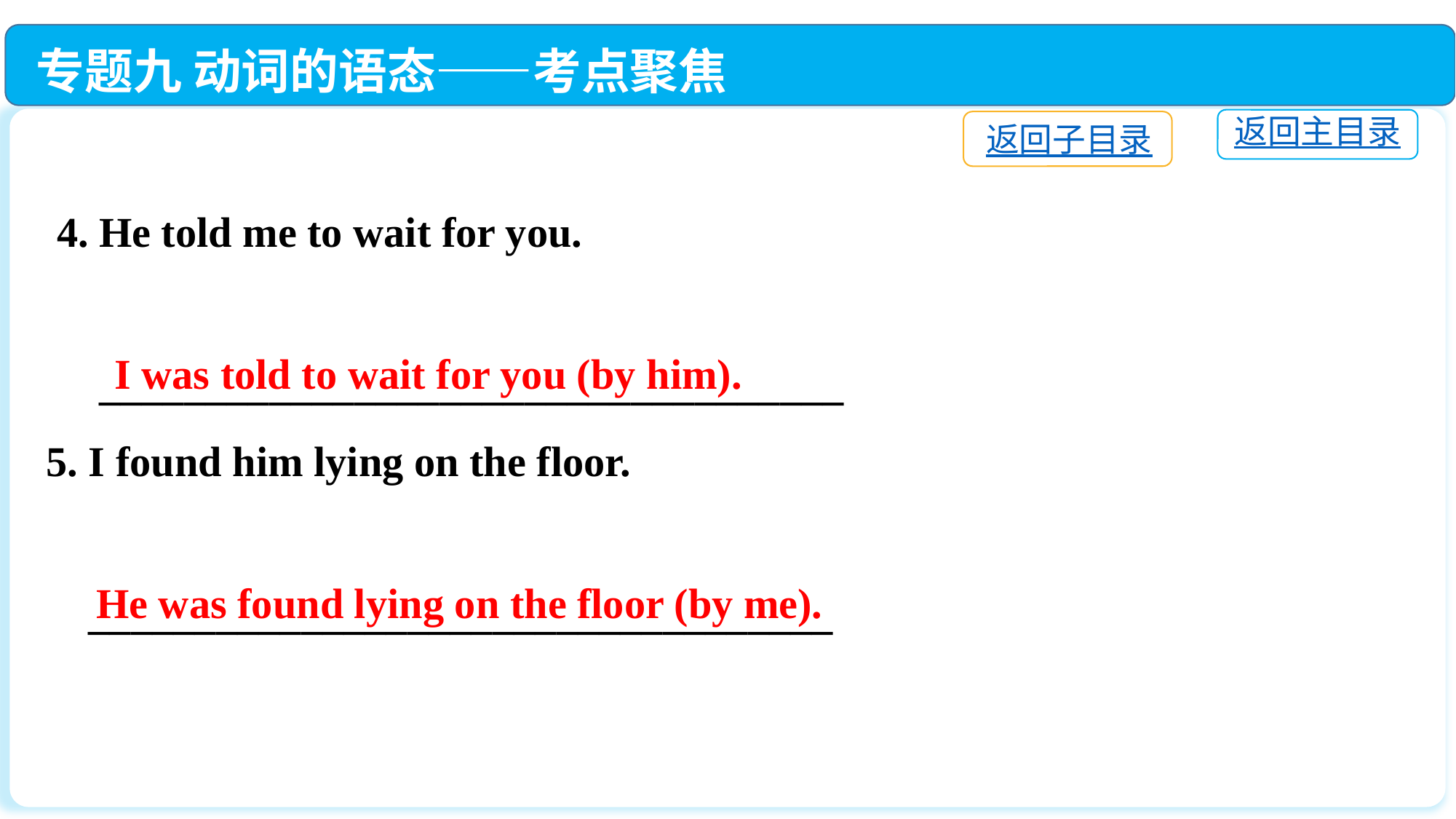

专题九 动词的语态——考点聚焦

返回主目录

返回子目录
 4. He told me to wait for you.

     ___________________________________
5. I found him lying on the floor.

    ___________________________________

I was told to wait for you (by him).
 He was found lying on the floor (by me).